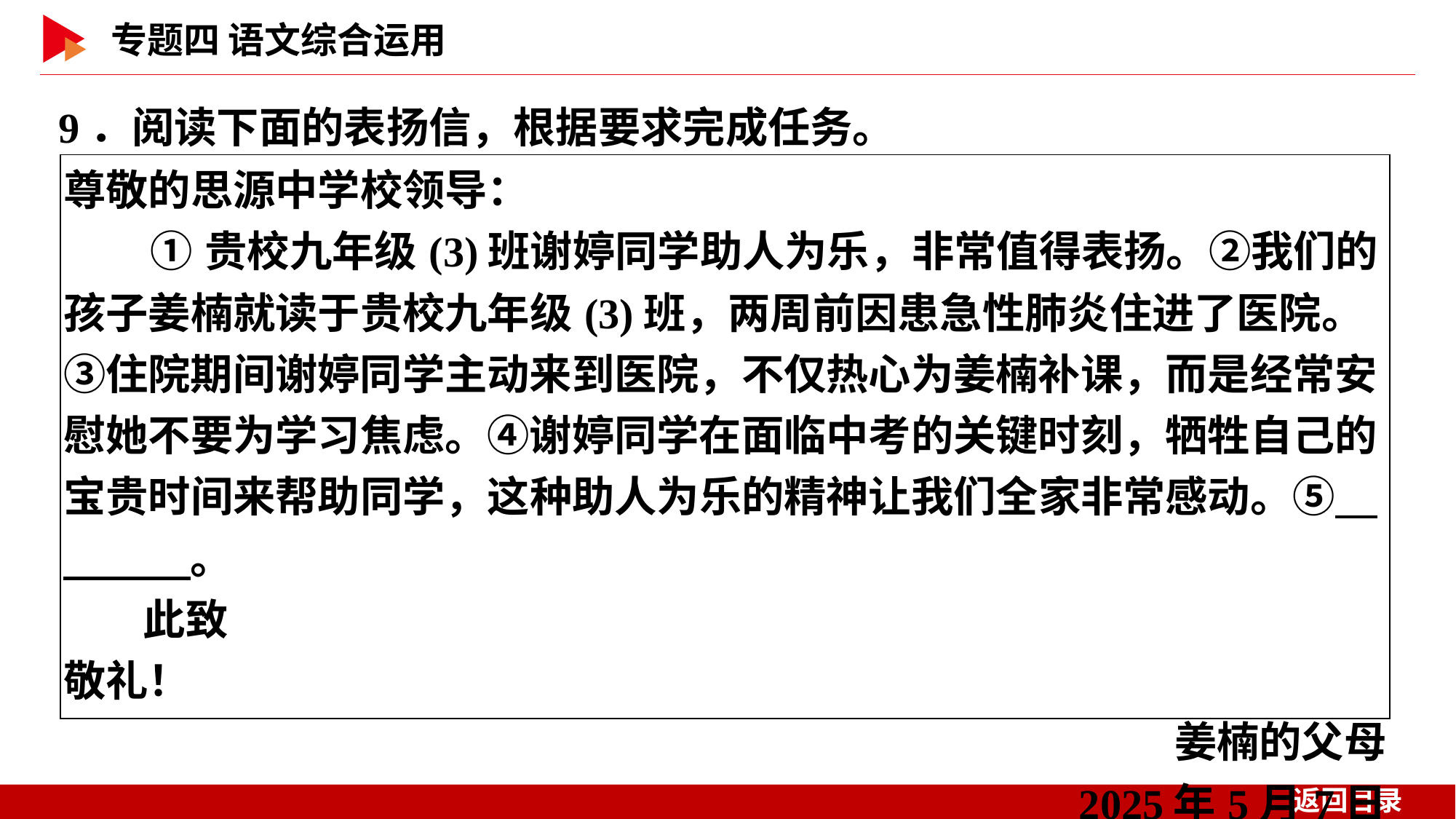

9．阅读下面的表扬信，根据要求完成任务。
| 尊敬的思源中学校领导： ①贵校九年级(3)班谢婷同学助人为乐，非常值得表扬。②我们的孩子姜楠就读于贵校九年级(3)班，两周前因患急性肺炎住进了医院。③住院期间谢婷同学主动来到医院，不仅热心为姜楠补课，而是经常安慰她不要为学习焦虑。④谢婷同学在面临中考的关键时刻，牺牲自己的宝贵时间来帮助同学，这种助人为乐的精神让我们全家非常感动。⑤　　　　。  此致 敬礼！ 姜楠的父母 2025年5月7日 |
| --- |